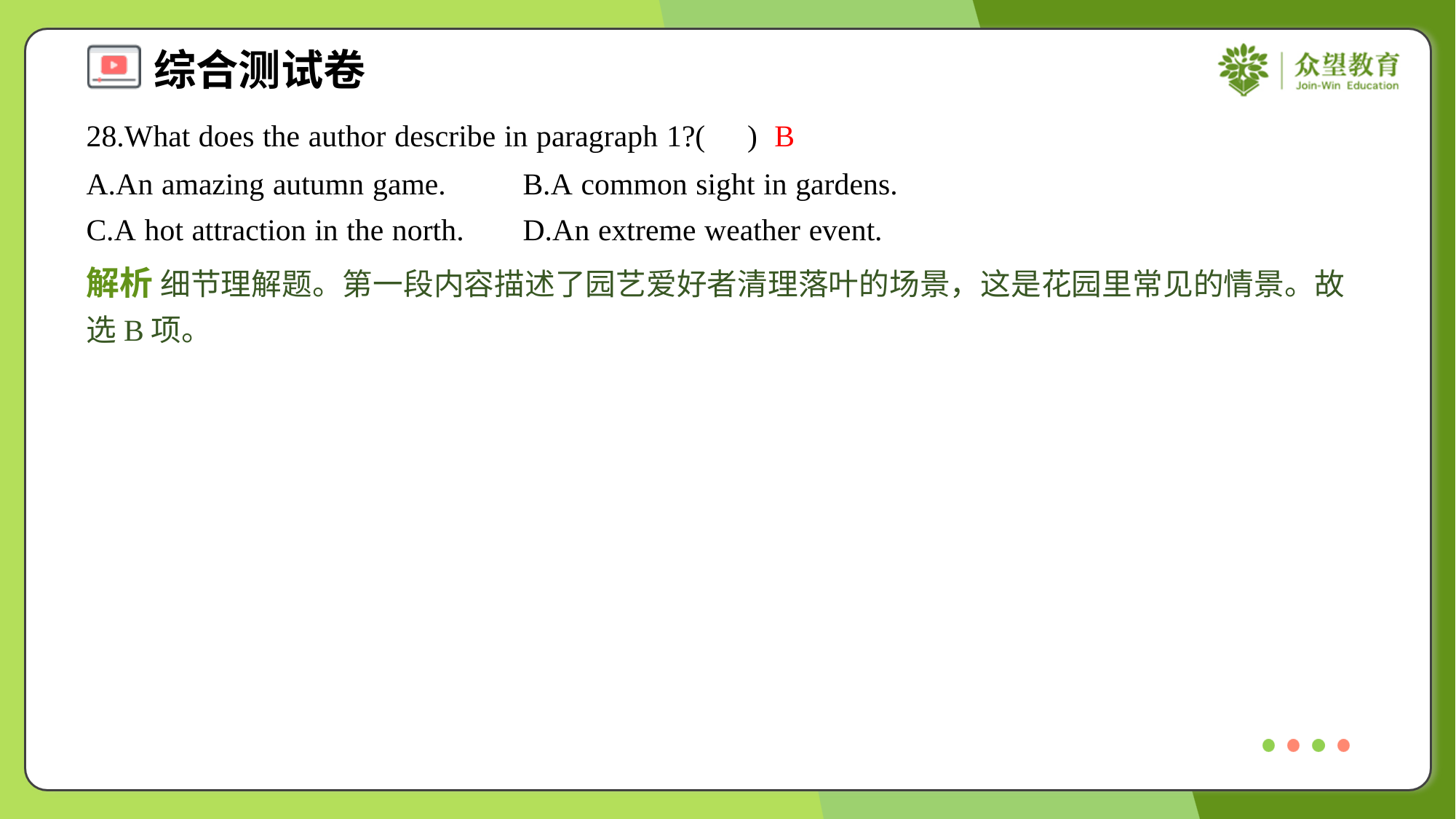

28.What does the author describe in paragraph 1?(     )
B
A.An amazing autumn game.	B.A common sight in gardens.
C.A hot attraction in the north.	D.An extreme weather event.
解析 细节理解题。第一段内容描述了园艺爱好者清理落叶的场景，这是花园里常见的情景。故选B项。